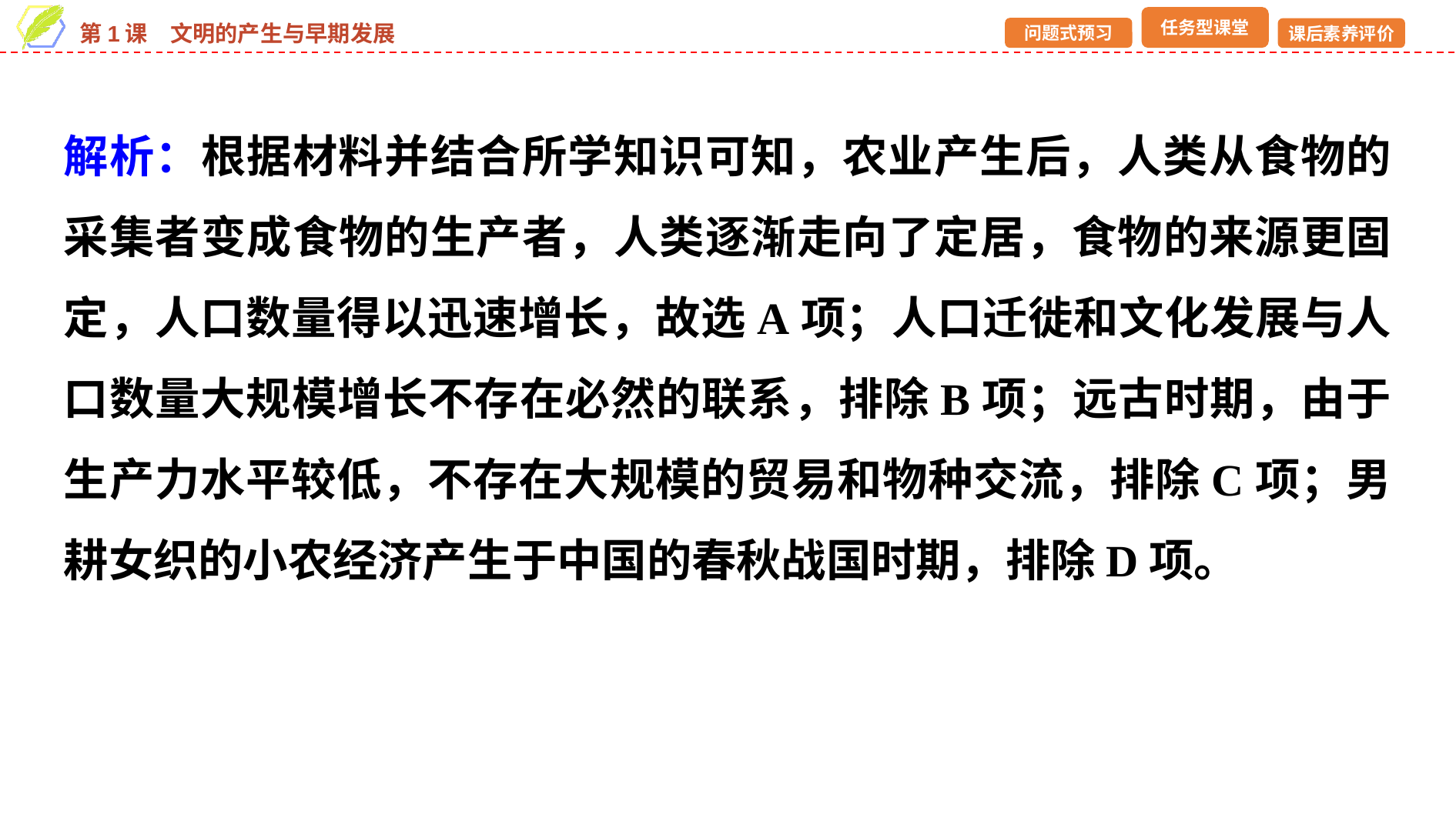

解析：根据材料并结合所学知识可知，农业产生后，人类从食物的采集者变成食物的生产者，人类逐渐走向了定居，食物的来源更固定，人口数量得以迅速增长，故选A项；人口迁徙和文化发展与人口数量大规模增长不存在必然的联系，排除B项；远古时期，由于生产力水平较低，不存在大规模的贸易和物种交流，排除C项；男耕女织的小农经济产生于中国的春秋战国时期，排除D项。